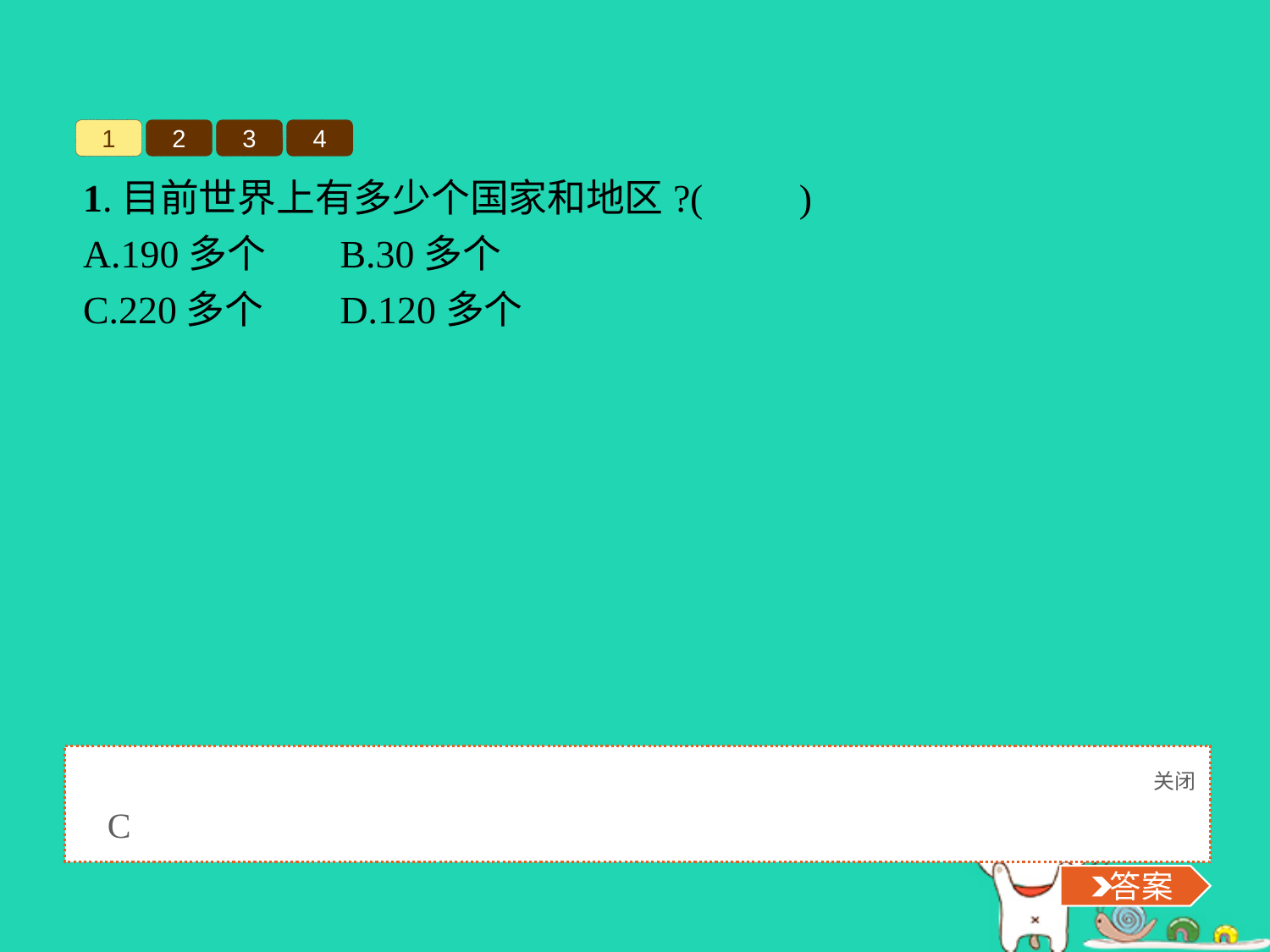

1
2
3
4
1.目前世界上有多少个国家和地区?(　　)
A.190多个	B.30多个
C.220多个	D.120多个

关闭
  答案

C
  答案